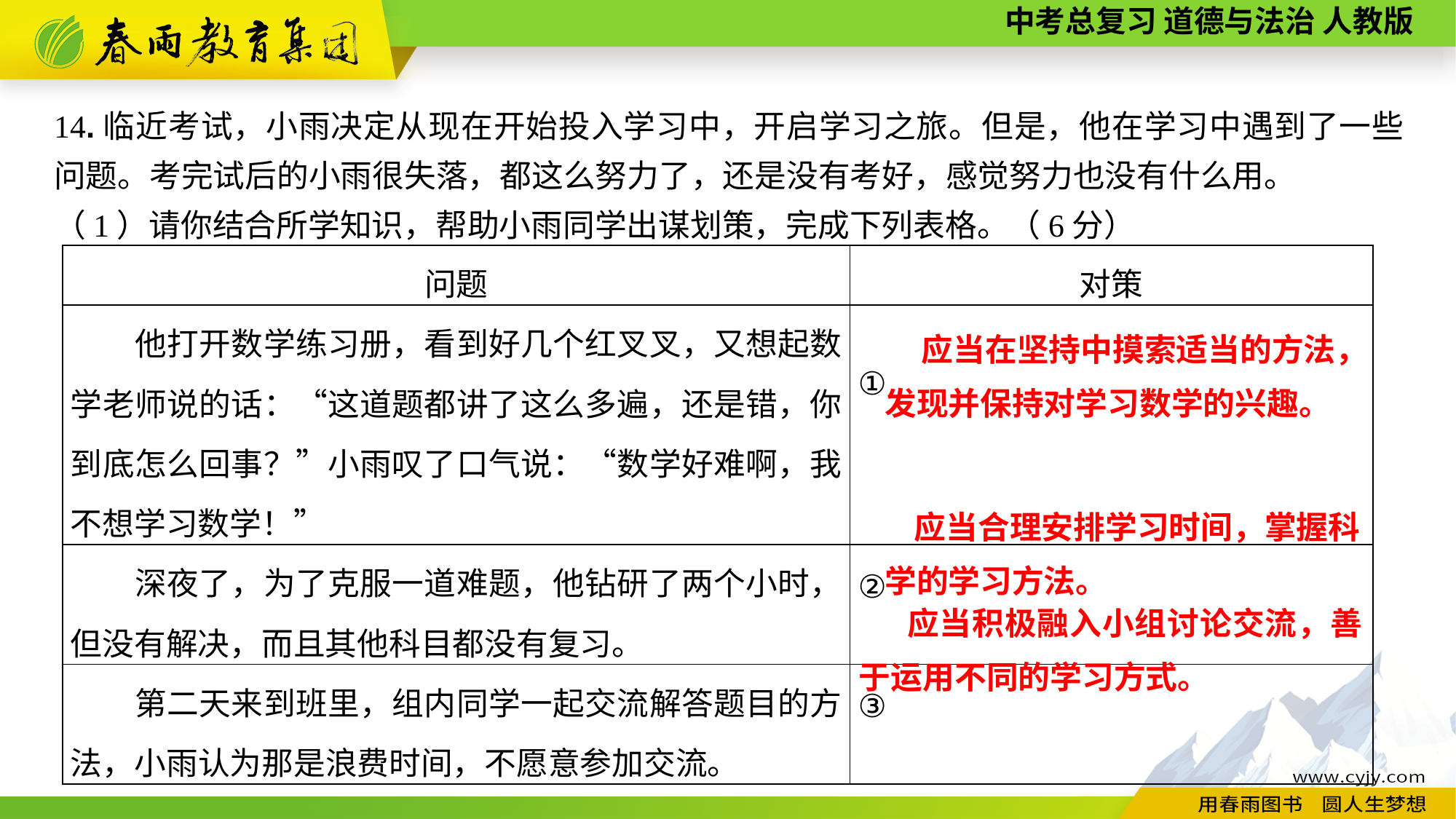

14.临近考试，小雨决定从现在开始投入学习中，开启学习之旅。但是，他在学习中遇到了一些问题。考完试后的小雨很失落，都这么努力了，还是没有考好，感觉努力也没有什么用。
（1）请你结合所学知识，帮助小雨同学出谋划策，完成下列表格。（6分）
| 问题 | 对策 |
| --- | --- |
| 他打开数学练习册，看到好几个红叉叉，又想起数学老师说的话：“这道题都讲了这么多遍，还是错，你到底怎么回事？”小雨叹了口气说：“数学好难啊，我不想学习数学！” | ① |
| 深夜了，为了克服一道难题，他钻研了两个小时，但没有解决，而且其他科目都没有复习。 | ② |
| 第二天来到班里，组内同学一起交流解答题目的方法，小雨认为那是浪费时间，不愿意参加交流。 | ③ |
    应当在坚持中摸索适当的方法，发现并保持对学习数学的兴趣。
   应当合理安排学习时间，掌握科学的学习方法。
     应当积极融入小组讨论交流，善于运用不同的学习方式。